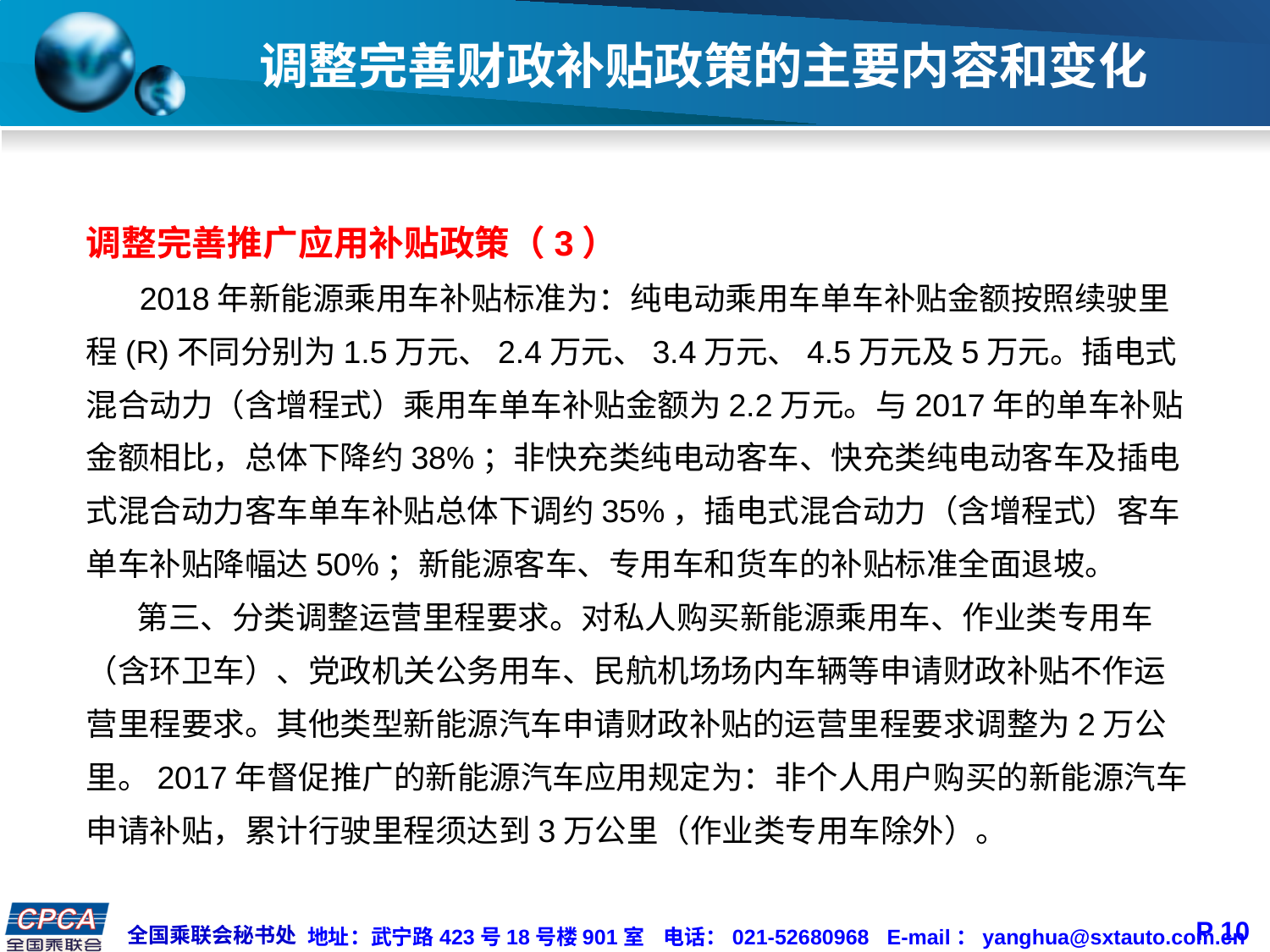

# 调整完善财政补贴政策的主要内容和变化
调整完善推广应用补贴政策（3）
      2018年新能源乘用车补贴标准为：纯电动乘用车单车补贴金额按照续驶里程(R)不同分别为1.5万元、2.4万元、3.4万元、4.5万元及5万元。插电式混合动力（含增程式）乘用车单车补贴金额为2.2万元。与2017年的单车补贴金额相比，总体下降约38%；非快充类纯电动客车、快充类纯电动客车及插电式混合动力客车单车补贴总体下调约35%，插电式混合动力（含增程式）客车单车补贴降幅达50%；新能源客车、专用车和货车的补贴标准全面退坡。
      第三、分类调整运营里程要求。对私人购买新能源乘用车、作业类专用车（含环卫车）、党政机关公务用车、民航机场场内车辆等申请财政补贴不作运营里程要求。其他类型新能源汽车申请财政补贴的运营里程要求调整为2万公里。2017年督促推广的新能源汽车应用规定为：非个人用户购买的新能源汽车申请补贴，累计行驶里程须达到3万公里（作业类专用车除外）。